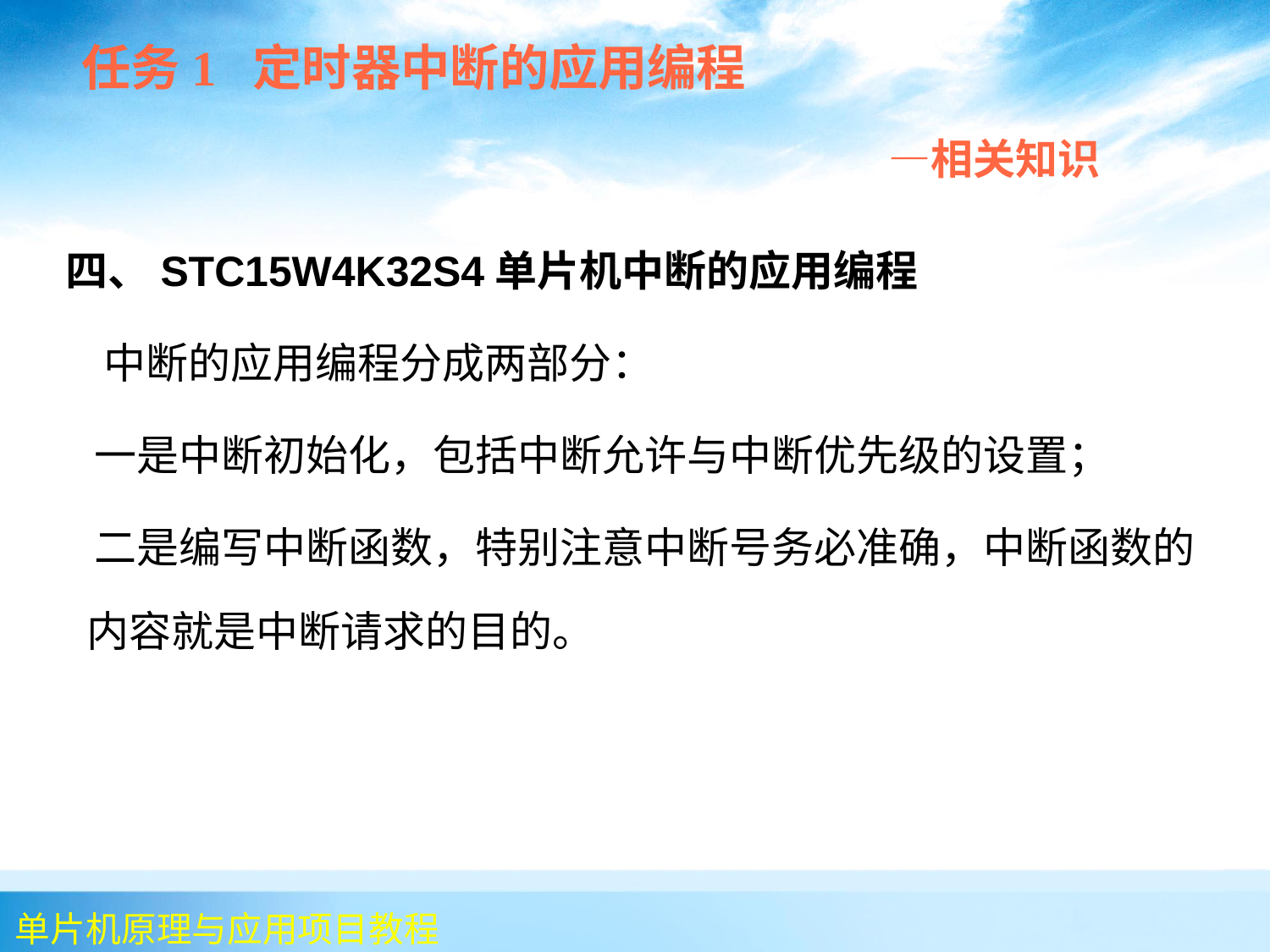

任务1  定时器中断的应用编程
                                                                            —相关知识
 四、STC15W4K32S4单片机中断的应用编程
     中断的应用编程分成两部分：
    一是中断初始化，包括中断允许与中断优先级的设置；
    二是编写中断函数，特别注意中断号务必准确，中断函数的内容就是中断请求的目的。